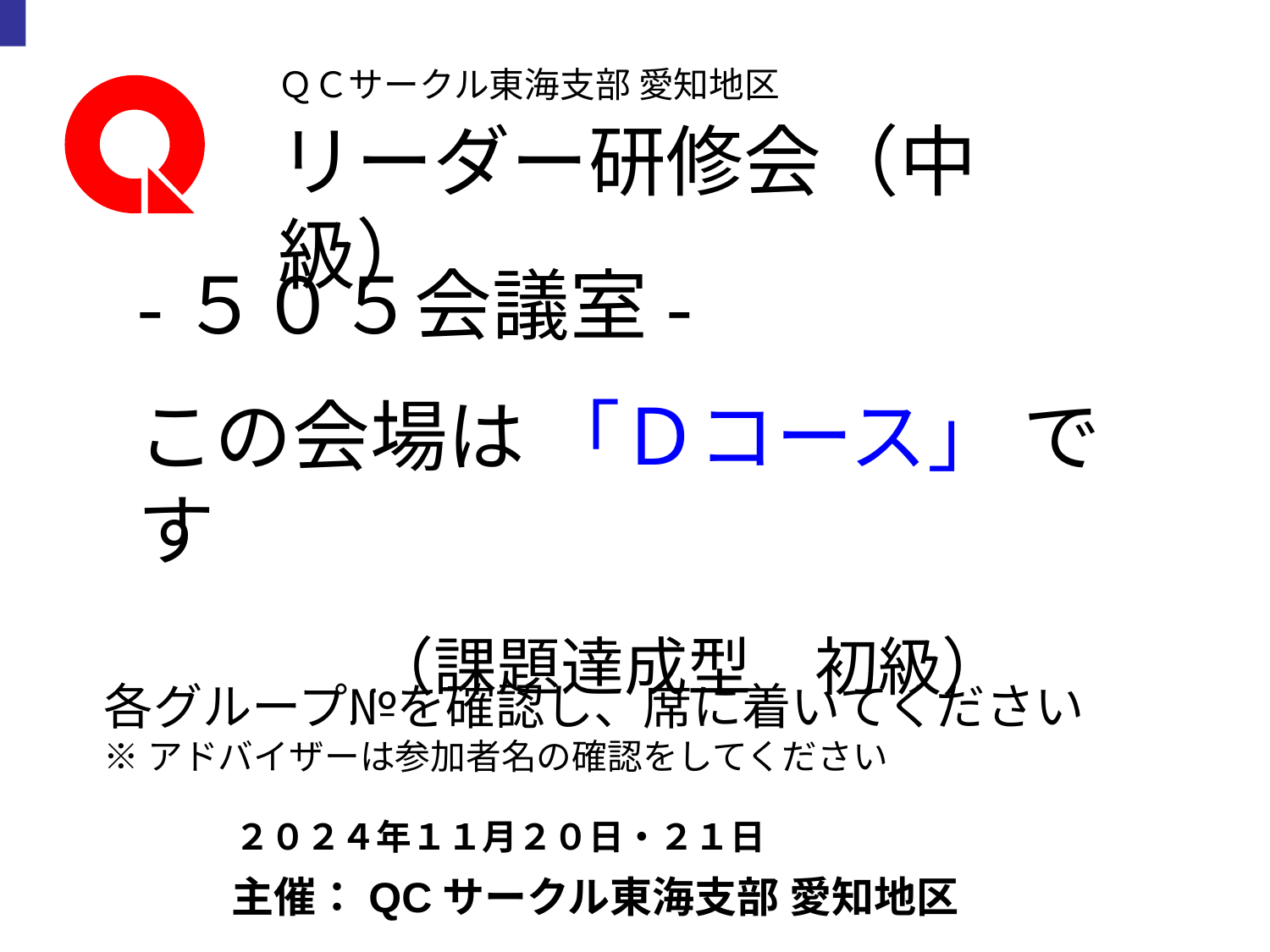

ＱＣサークル東海支部 愛知地区
リーダー研修会（中級）

-５０５会議室-
この会場は 「Ｄコース」 です
　　　（課題達成型　初級）
各グループ№を確認し、席に着いてください
※アドバイザーは参加者名の確認をしてください
２０２４年１１月２０日・２１日
主催：QCサークル東海支部 愛知地区